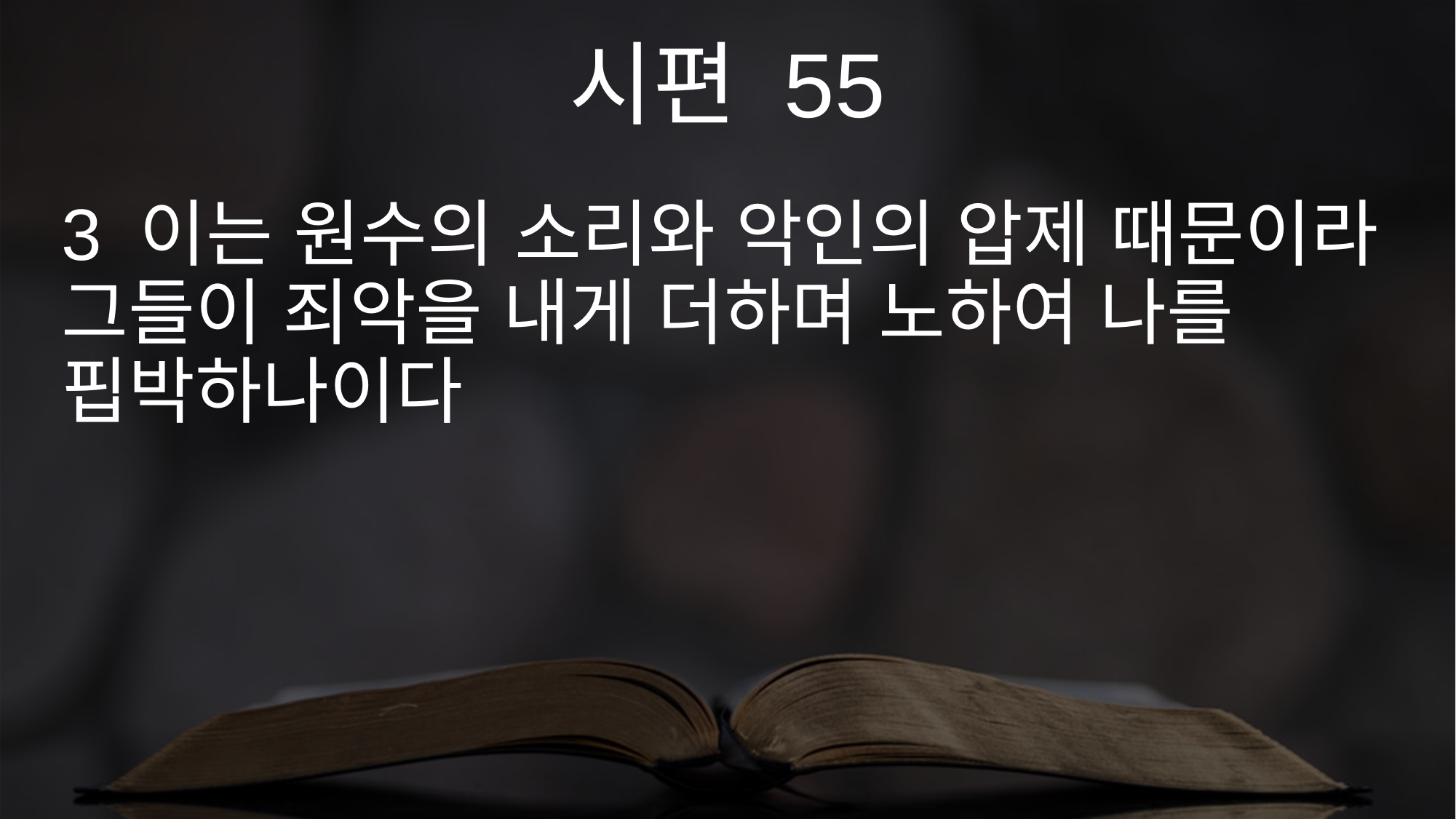

시편 55
3 이는 원수의 소리와 악인의 압제 때문이라 그들이 죄악을 내게 더하며 노하여 나를 핍박하나이다